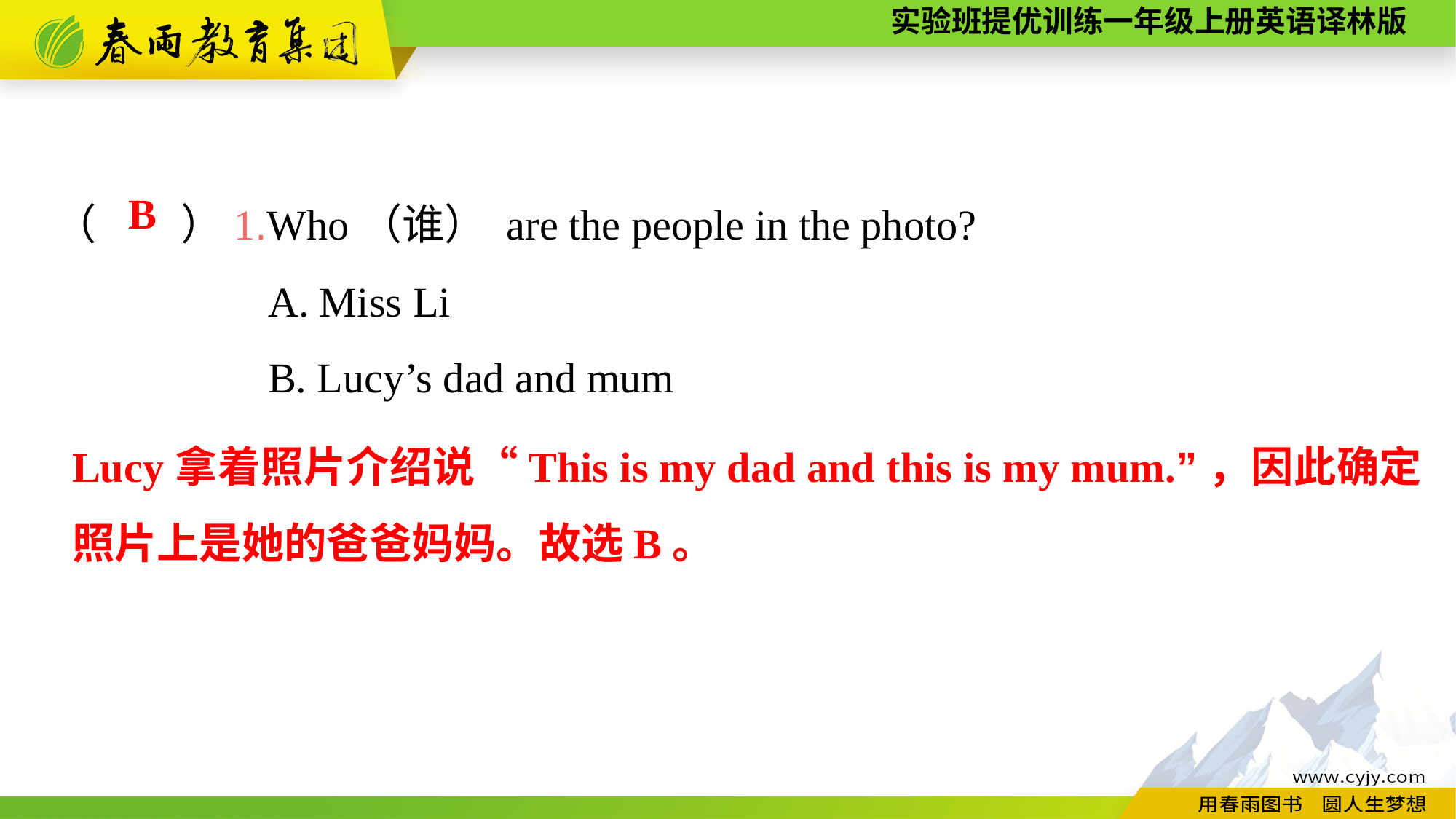

（　　）1.Who（谁） are the people in the photo?
A. Miss Li
B. Lucy’s dad and mum
B
Lucy拿着照片介绍说“This is my dad and this is my mum.”，因此确定照片上是她的爸爸妈妈。故选B。